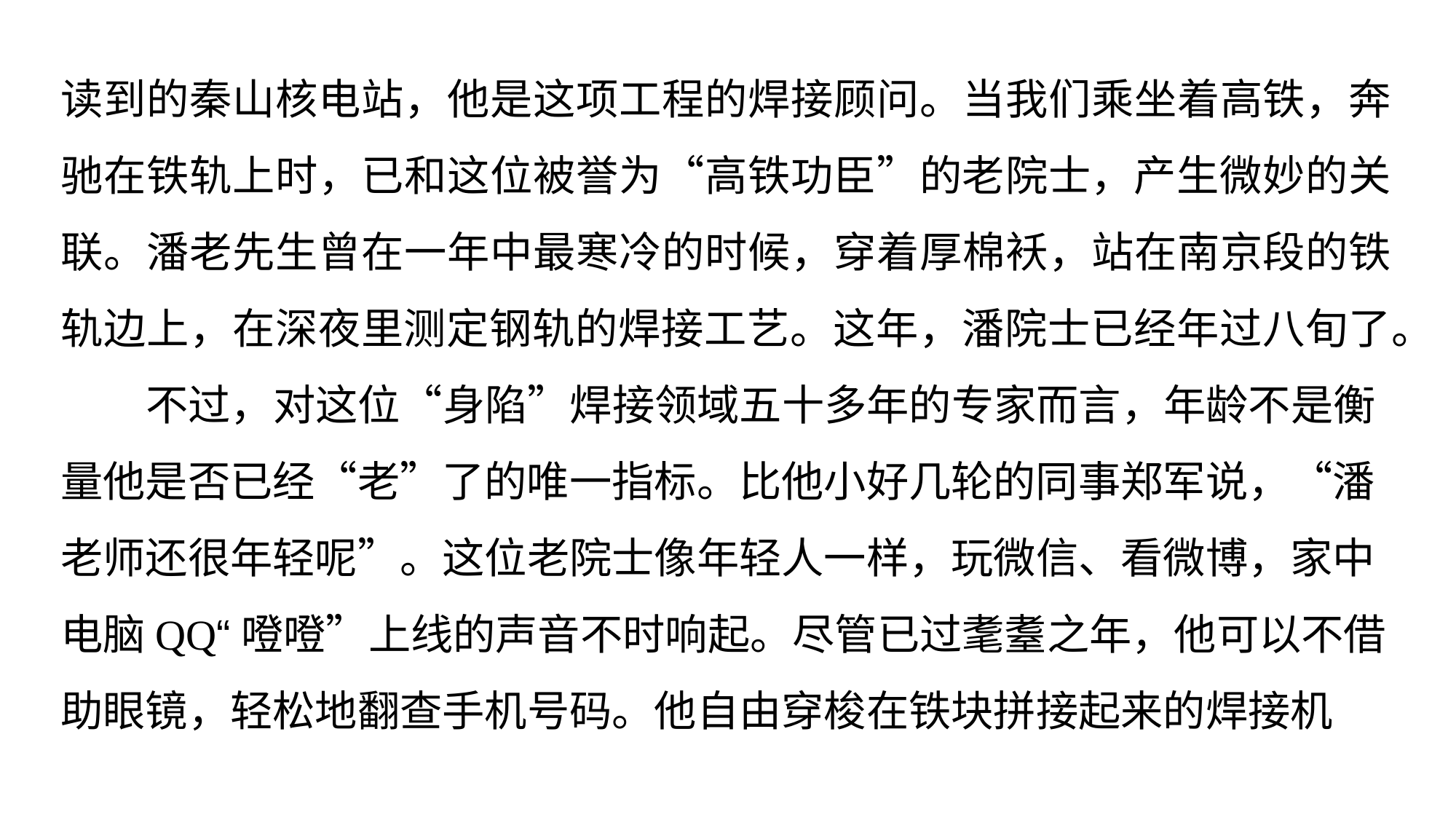

读到的秦山核电站，他是这项工程的焊接顾问。当我们乘坐着高铁，奔驰在铁轨上时，已和这位被誉为“高铁功臣”的老院士，产生微妙的关联。潘老先生曾在一年中最寒冷的时候，穿着厚棉袄，站在南京段的铁轨边上，在深夜里测定钢轨的焊接工艺。这年，潘院士已经年过八旬了。
不过，对这位“身陷”焊接领域五十多年的专家而言，年龄不是衡量他是否已经“老”了的唯一指标。比他小好几轮的同事郑军说，“潘老师还很年轻呢”。这位老院士像年轻人一样，玩微信、看微博，家中电脑QQ“噔噔”上线的声音不时响起。尽管已过耄耋之年，他可以不借助眼镜，轻松地翻查手机号码。他自由穿梭在铁块拼接起来的焊接机